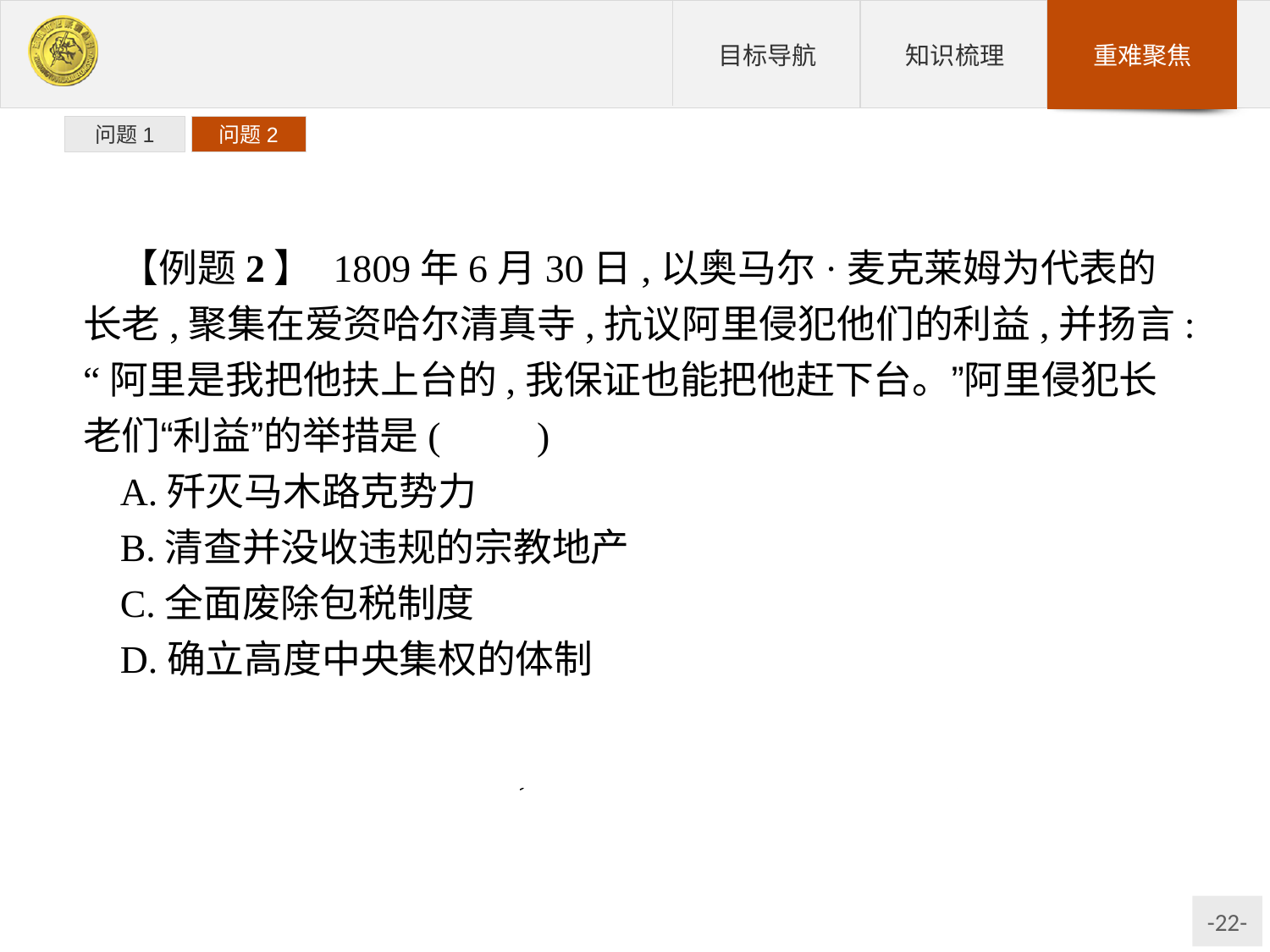

问题1
问题2
【例题2】 1809年6月30日,以奥马尔·麦克莱姆为代表的长老,聚集在爱资哈尔清真寺,抗议阿里侵犯他们的利益,并扬言:“阿里是我把他扶上台的,我保证也能把他赶下台。”阿里侵犯长老们“利益”的举措是(　　)
A.歼灭马木路克势力
B.清查并没收违规的宗教地产
C.全面废除包税制度
D.确立高度中央集权的体制
解析:阿里打击长老阶层的势力是从废除宗教地产的免税权和清查违规宗教地产开始的,这一举措遭到了长老阶层的强烈反对。
答案:B